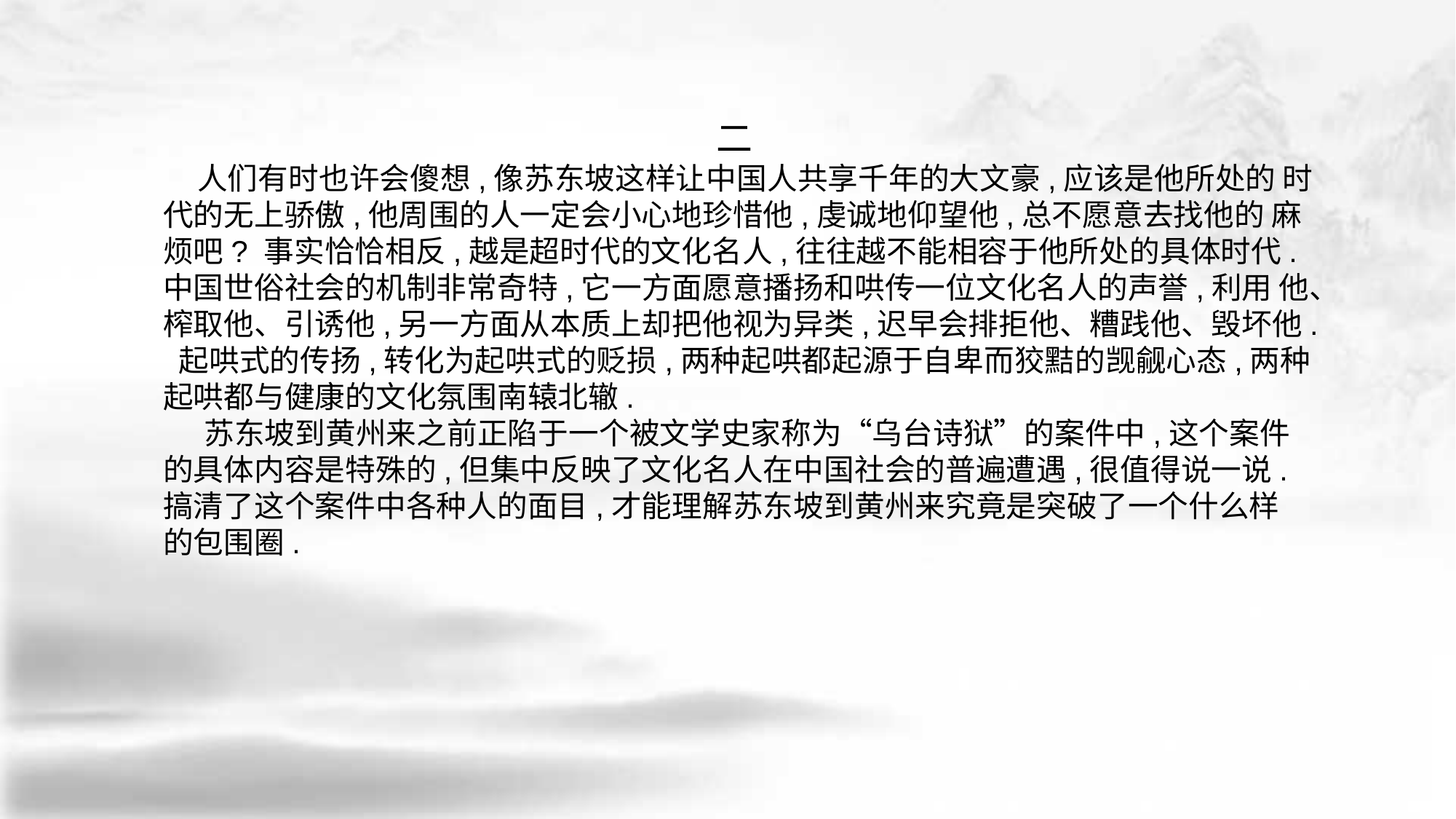

二
    人们有时也许会傻想,像苏东坡这样让中国人共享千年的大文豪,应该是他所处的 时代的无上骄傲,他周围的人一定会小心地珍惜他,虔诚地仰望他,总不愿意去找他的 麻烦吧? 事实恰恰相反,越是超时代的文化名人,往往越不能相容于他所处的具体时代. 中国世俗社会的机制非常奇特,它一方面愿意播扬和哄传一位文化名人的声誉,利用 他、榨取他、引诱他,另一方面从本质上却把他视为异类,迟早会排拒他、糟践他、毁坏他. 起哄式的传扬,转化为起哄式的贬损,两种起哄都起源于自卑而狡黠的觊觎心态,两种 起哄都与健康的文化氛围南辕北辙.
     苏东坡到黄州来之前正陷于一个被文学史家称为“乌台诗狱”的案件中,这个案件 的具体内容是特殊的,但集中反映了文化名人在中国社会的普遍遭遇,很值得说一说. 搞清了这个案件中各种人的面目,才能理解苏东坡到黄州来究竟是突破了一个什么样 的包围圈.